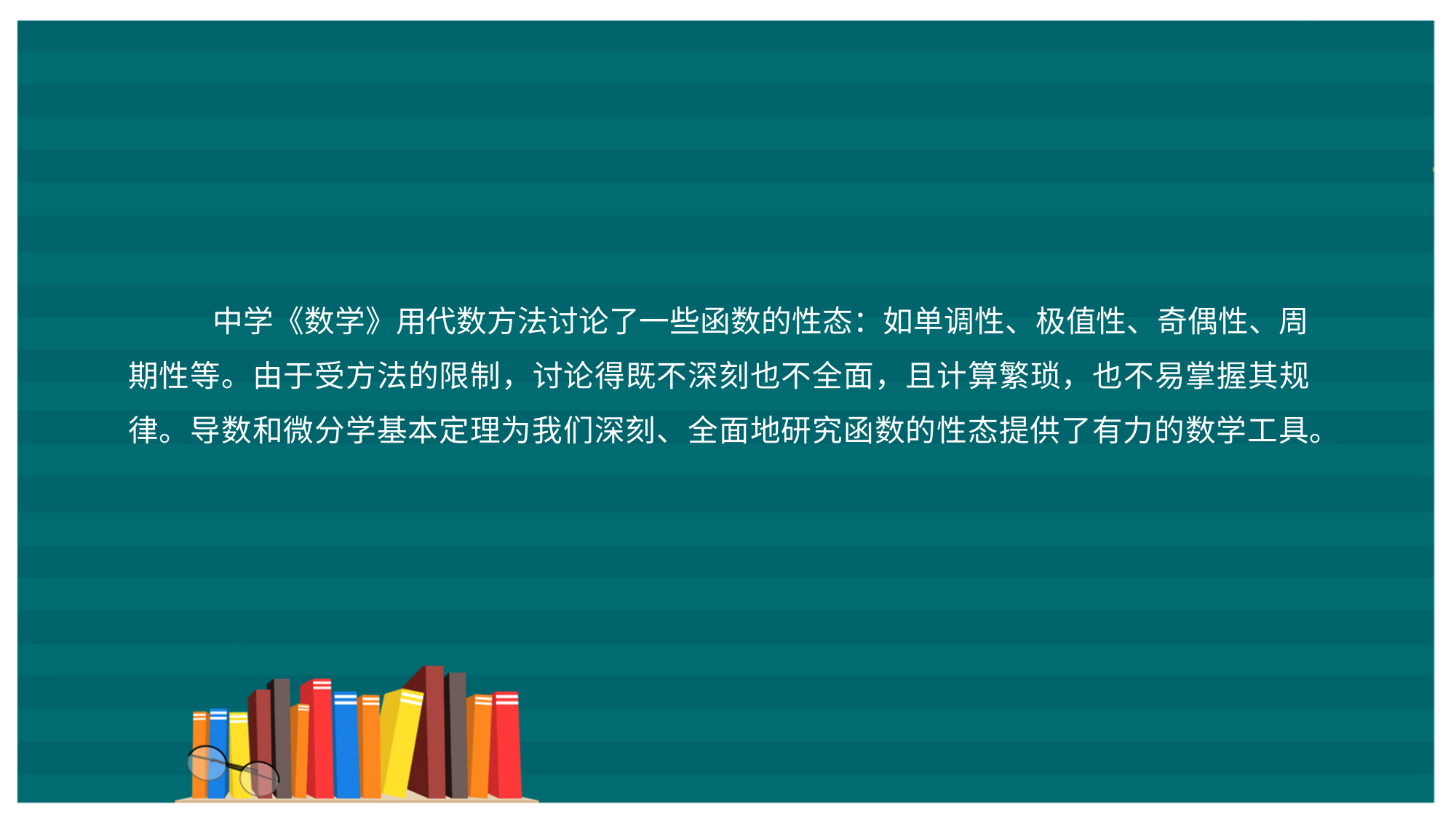

中学《数学》用代数方法讨论了一些函数的性态：如单调性、极值性、奇偶性、周期性等。由于受方法的限制，讨论得既不深刻也不全面，且计算繁琐，也不易掌握其规律。导数和微分学基本定理为我们深刻、全面地研究函数的性态提供了有力的数学工具。